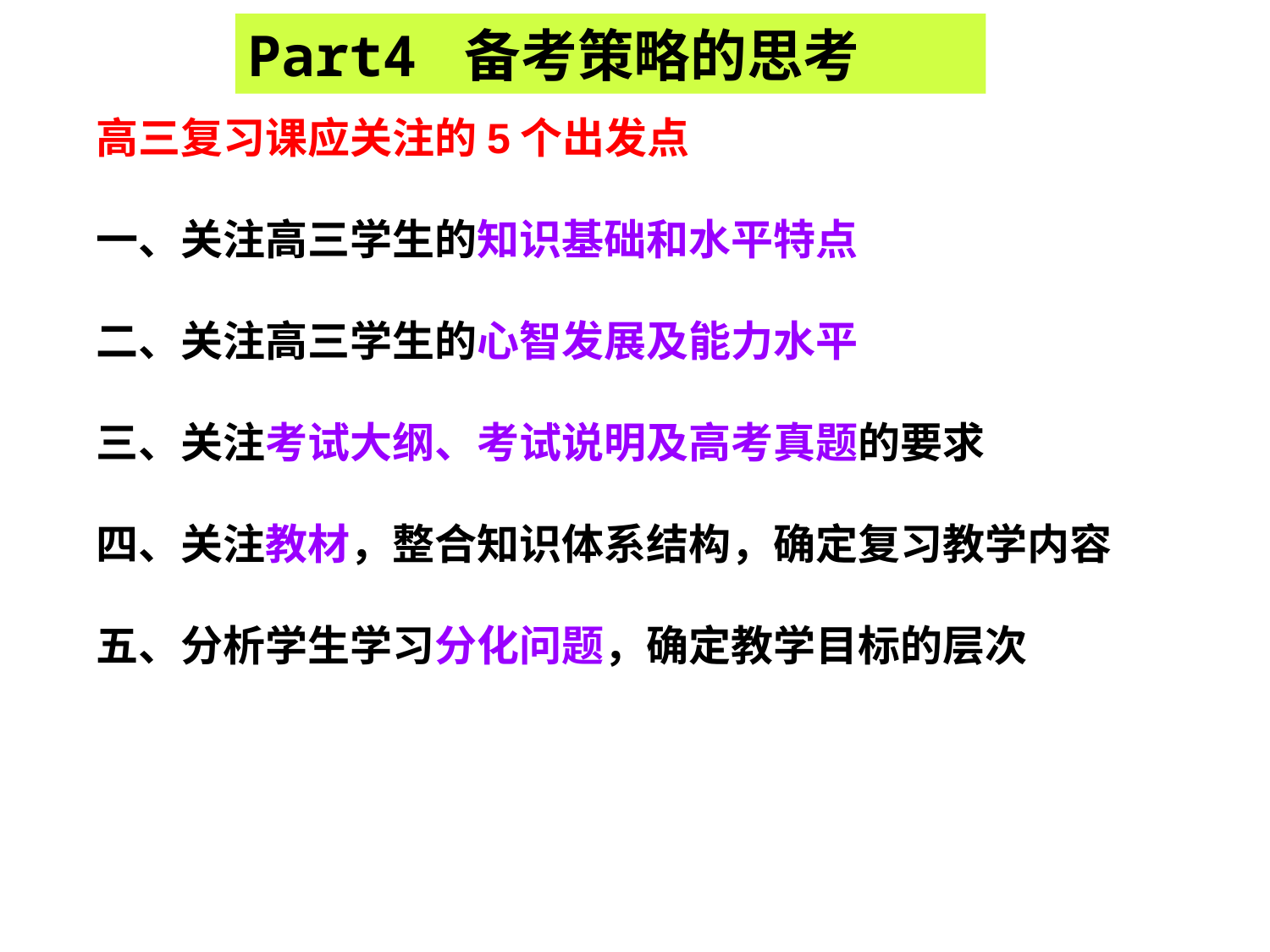

Part4 备考策略的思考

高三复习课应关注的5个出发点

一、关注高三学生的知识基础和水平特点

二、关注高三学生的心智发展及能力水平

三、关注考试大纲、考试说明及高考真题的要求

四、关注教材，整合知识体系结构，确定复习教学内容

五、分析学生学习分化问题，确定教学目标的层次